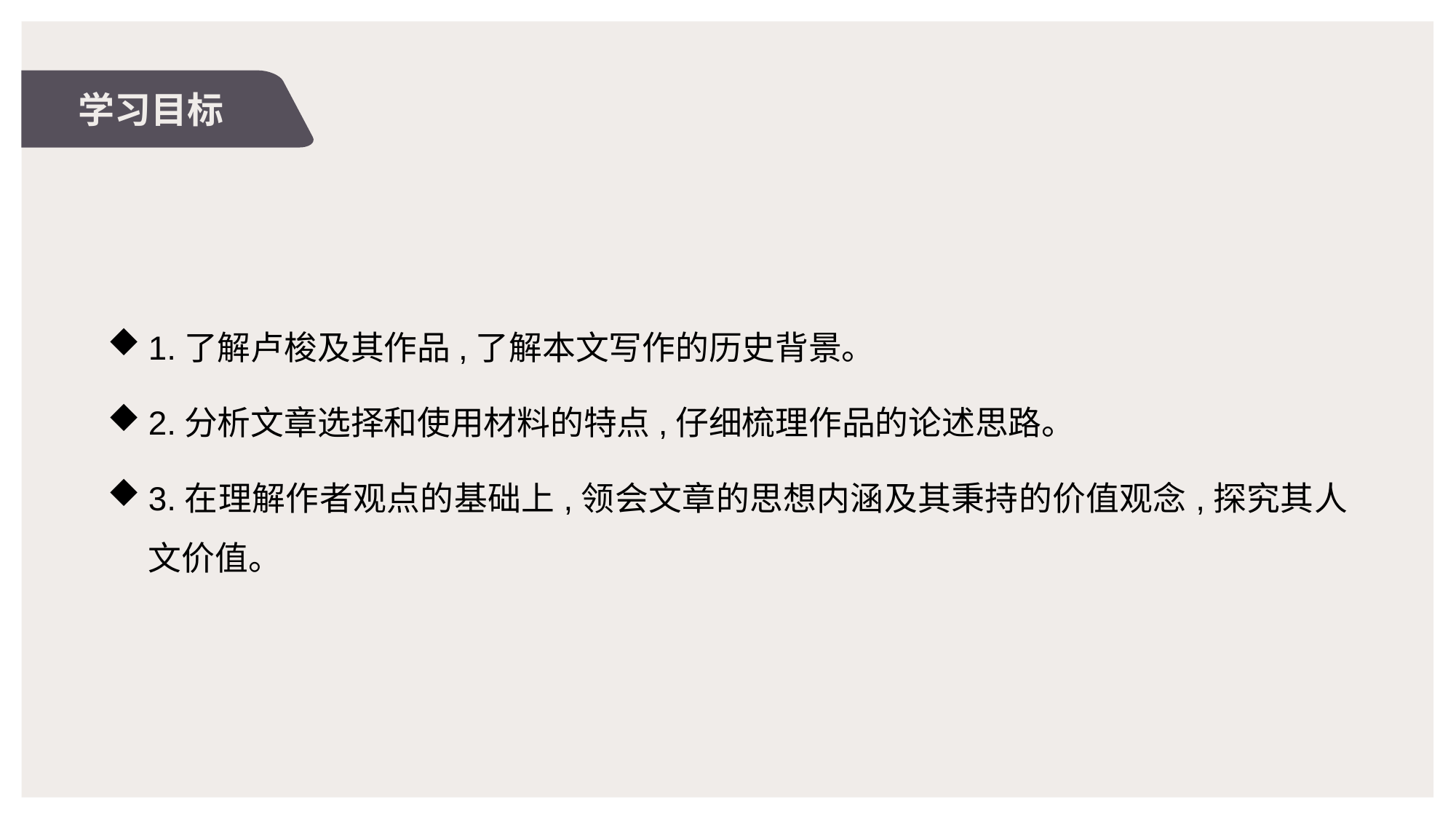

学习目标

1.了解卢梭及其作品,了解本文写作的历史背景。
2.分析文章选择和使用材料的特点,仔细梳理作品的论述思路。
3.在理解作者观点的基础上,领会文章的思想内涵及其秉持的价值观念,探究其人文价值。